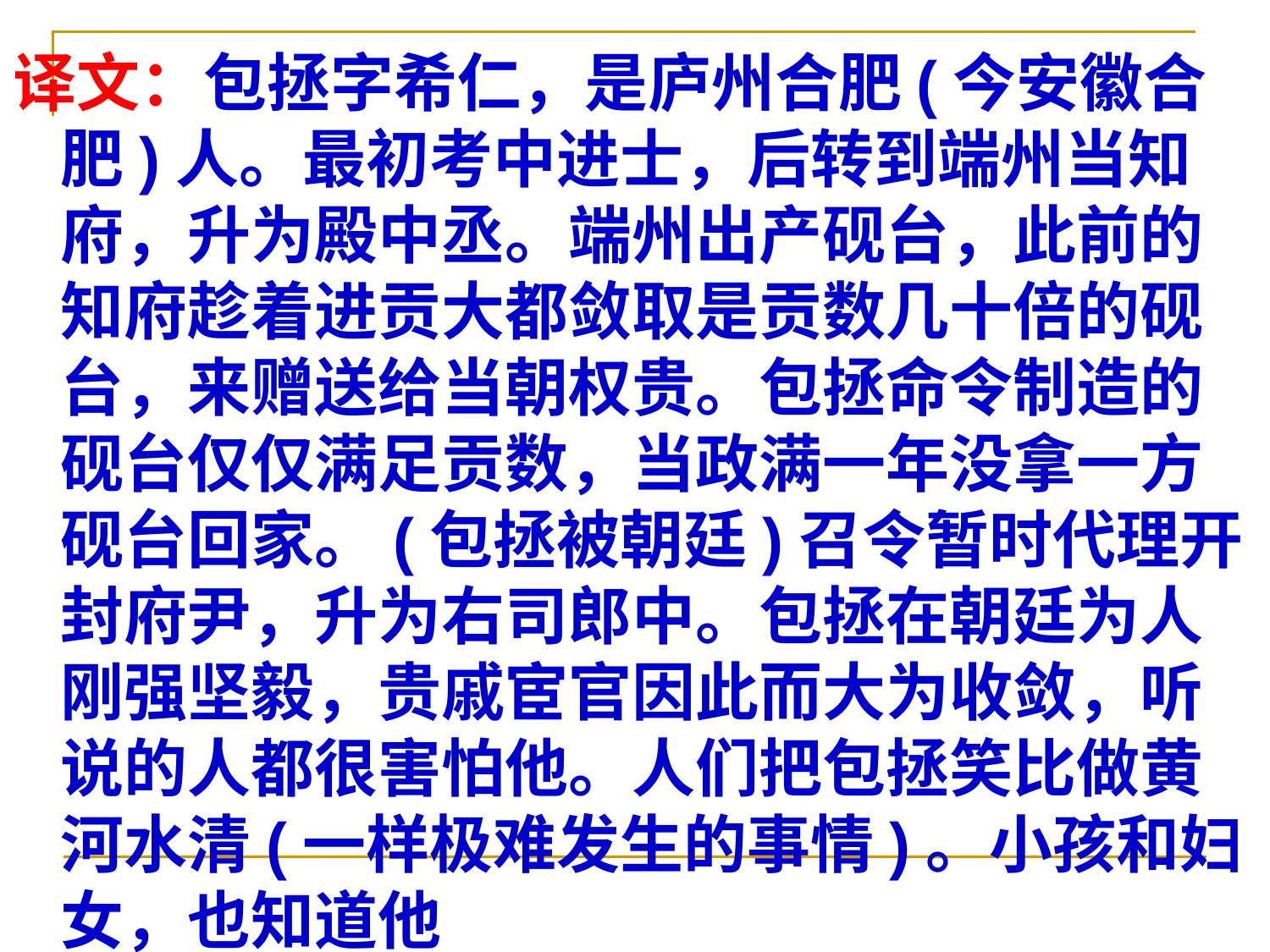

译文：包拯字希仁，是庐州合肥(今安徽合肥)人。最初考中进士，后转到端州当知府，升为殿中丞。端州出产砚台，此前的知府趁着进贡大都敛取是贡数几十倍的砚台，来赠送给当朝权贵。包拯命令制造的砚台仅仅满足贡数，当政满一年没拿一方砚台回家。(包拯被朝廷)召令暂时代理开封府尹，升为右司郎中。包拯在朝廷为人刚强坚毅，贵戚宦官因此而大为收敛，听说的人都很害怕他。人们把包拯笑比做黄河水清(一样极难发生的事情)。小孩和妇女，也知道他
#